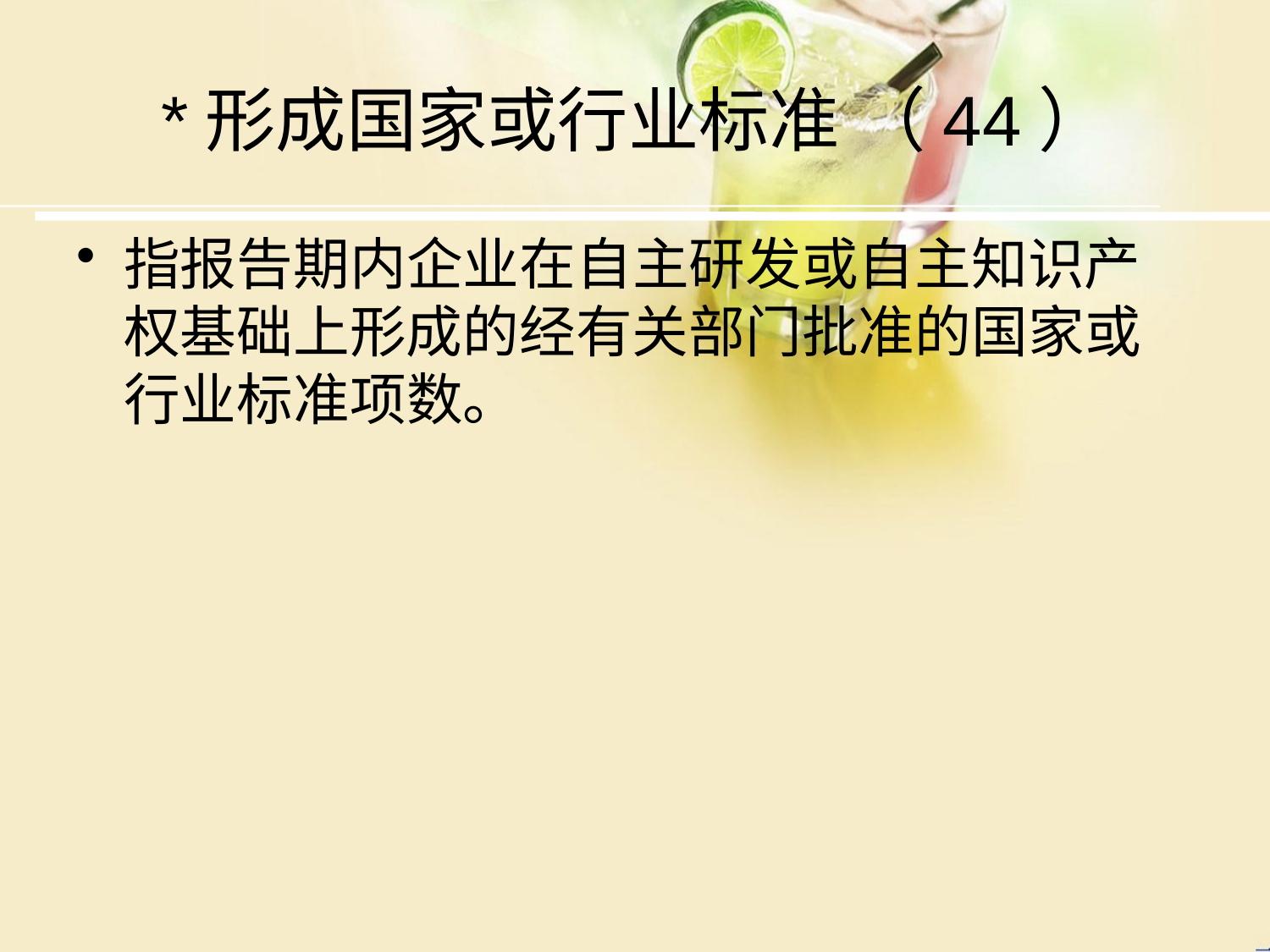

# *形成国家或行业标准 （44）
指报告期内企业在自主研发或自主知识产权基础上形成的经有关部门批准的国家或行业标准项数。